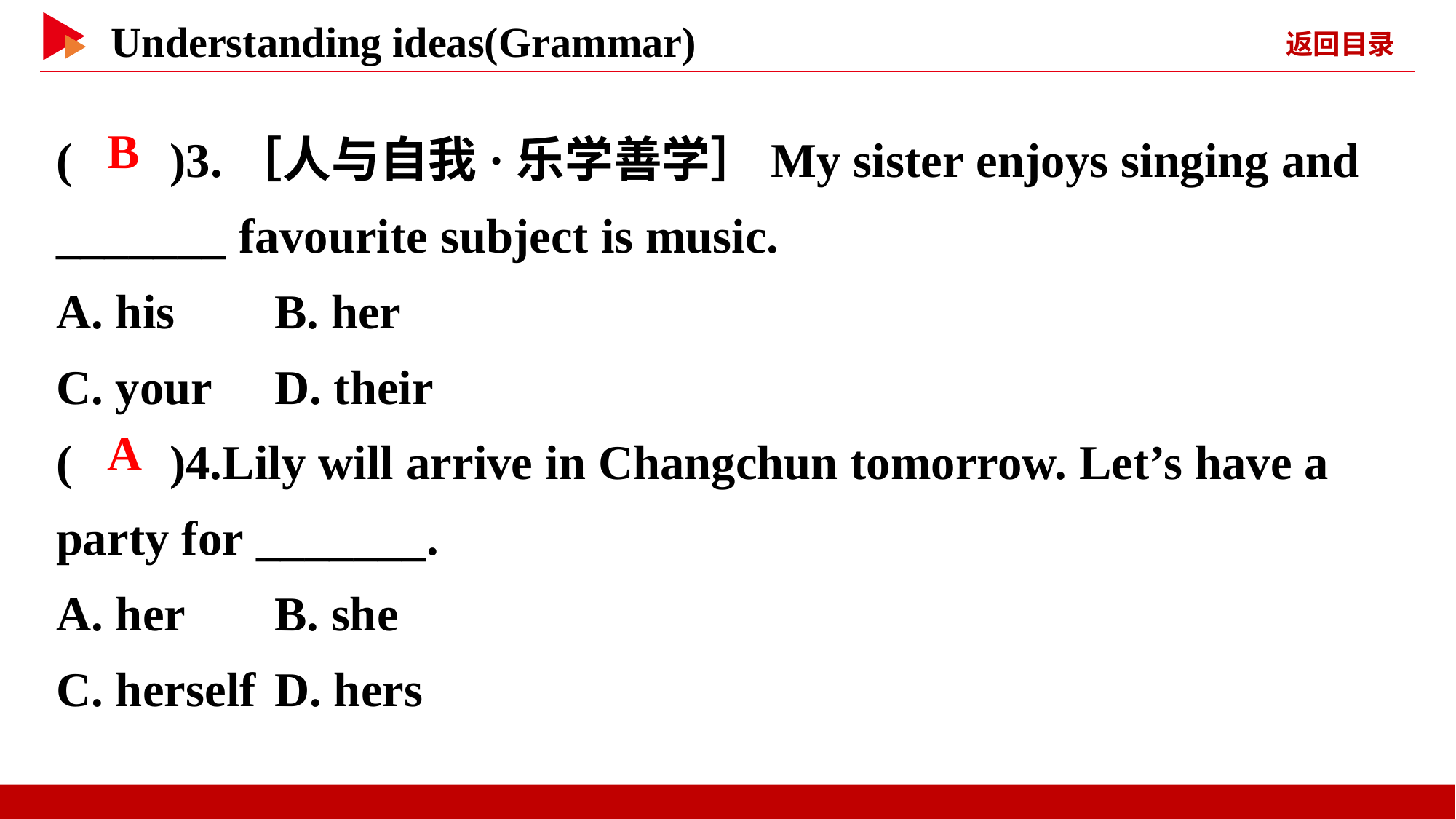

(        )3.［人与自我·乐学善学］My sister enjoys singing and _______ favourite subject is music.
A. his	B. her
C. your	D. their
(        )4.Lily will arrive in Changchun tomorrow. Let’s have a party for _______.
A. her	B. she
C. herself	D. hers
   B
   A